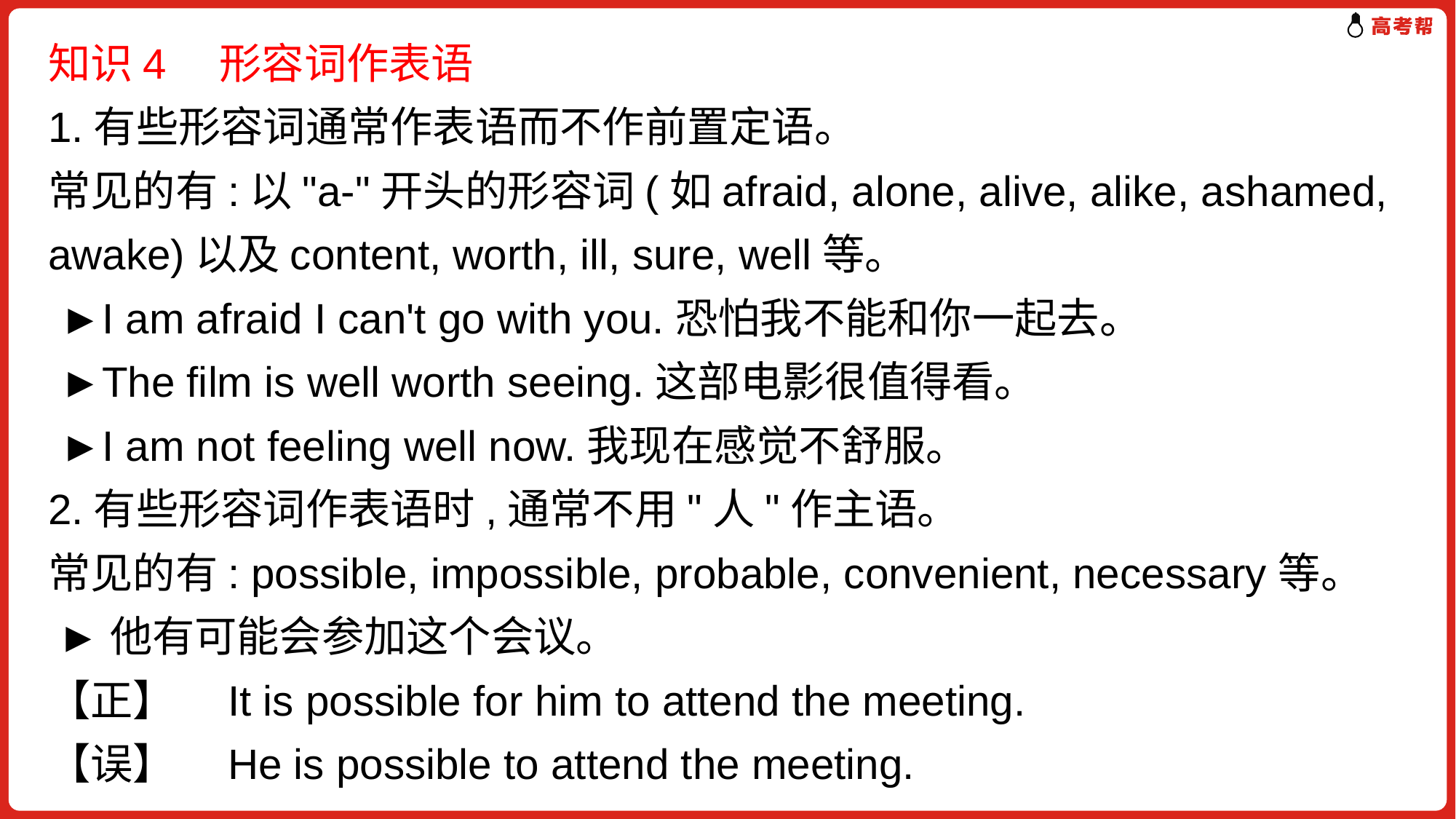

知识4　形容词作表语
1.有些形容词通常作表语而不作前置定语。
常见的有:以"a-"开头的形容词(如afraid, alone, alive, alike, ashamed, awake)以及content, worth, ill, sure, well等。
 ►I am afraid I can't go with you.恐怕我不能和你一起去。
 ►The film is well worth seeing.这部电影很值得看。
 ►I am not feeling well now.我现在感觉不舒服。
2.有些形容词作表语时,通常不用"人"作主语。
常见的有: possible, impossible, probable, convenient, necessary等。
 ►他有可能会参加这个会议。
【正】　It is possible for him to attend the meeting.
【误】　He is possible to attend the meeting.